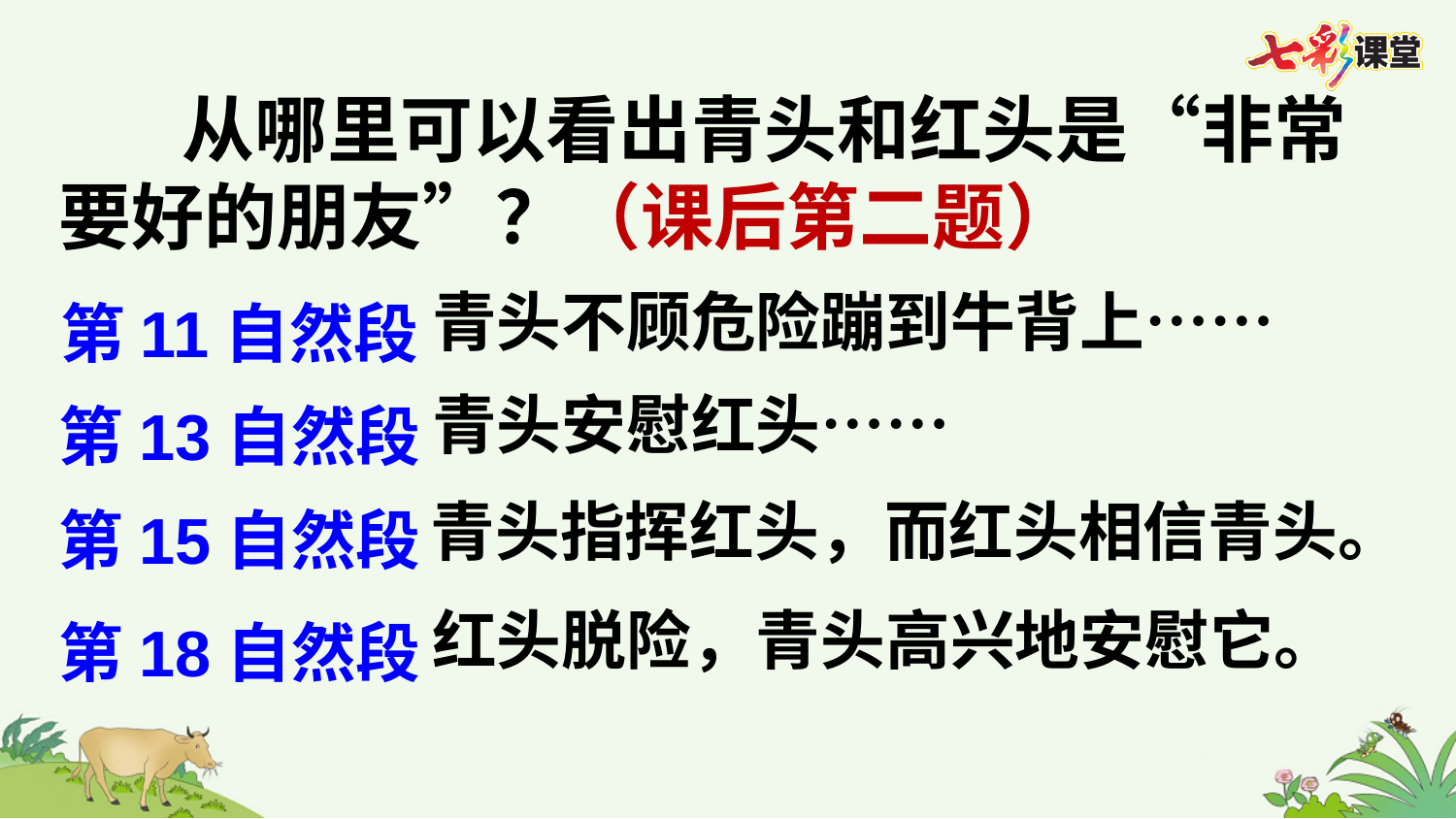

从哪里可以看出青头和红头是“非常要好的朋友”？（课后第二题）
第11自然段
青头不顾危险蹦到牛背上……
第13自然段
青头安慰红头……
第15自然段
青头指挥红头，而红头相信青头。
第18自然段
红头脱险，青头高兴地安慰它。